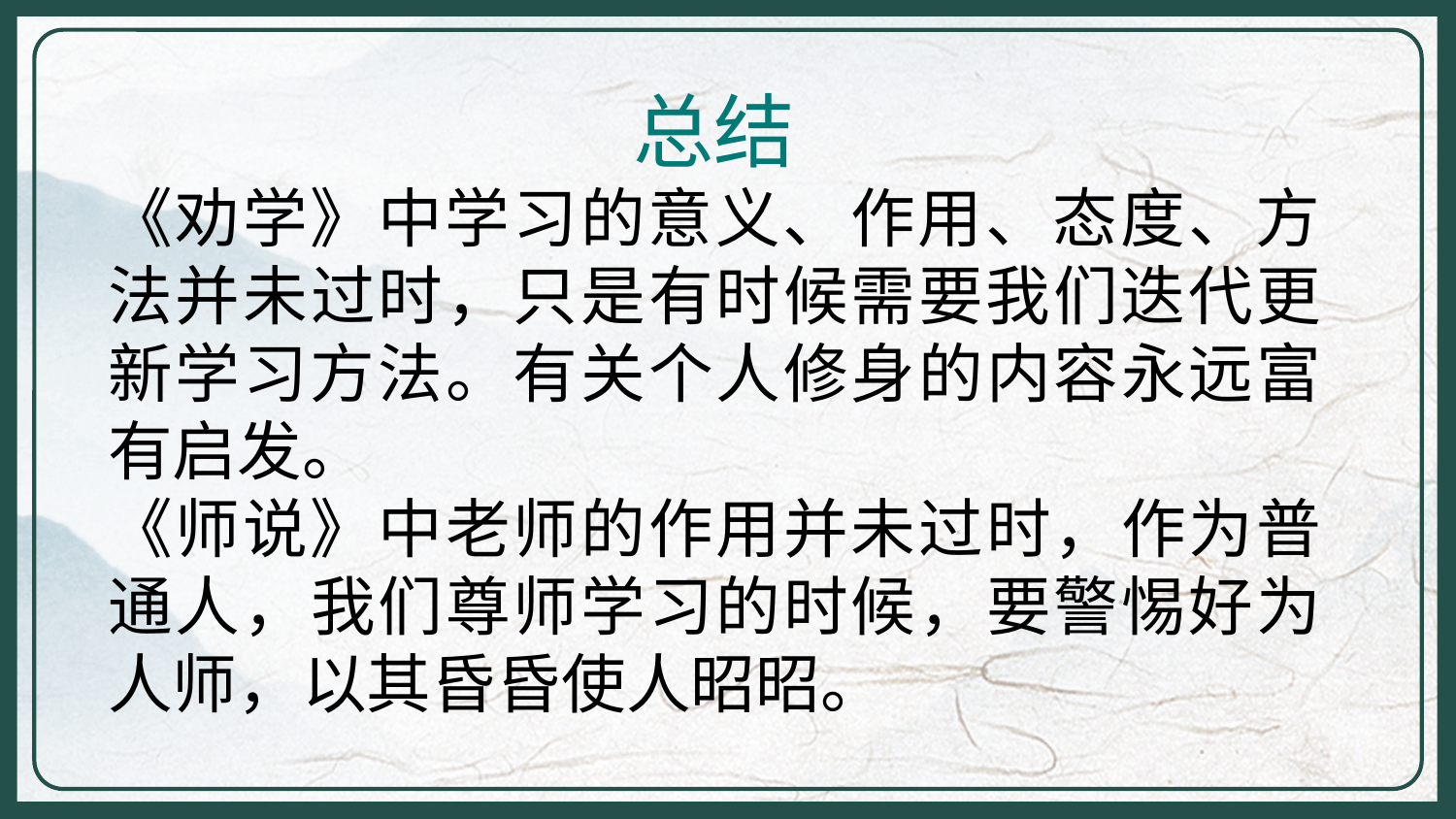

总结
《劝学》中学习的意义、作用、态度、方法并未过时，只是有时候需要我们迭代更新学习方法。有关个人修身的内容永远富有启发。
《师说》中老师的作用并未过时，作为普通人，我们尊师学习的时候，要警惕好为人师，以其昏昏使人昭昭。